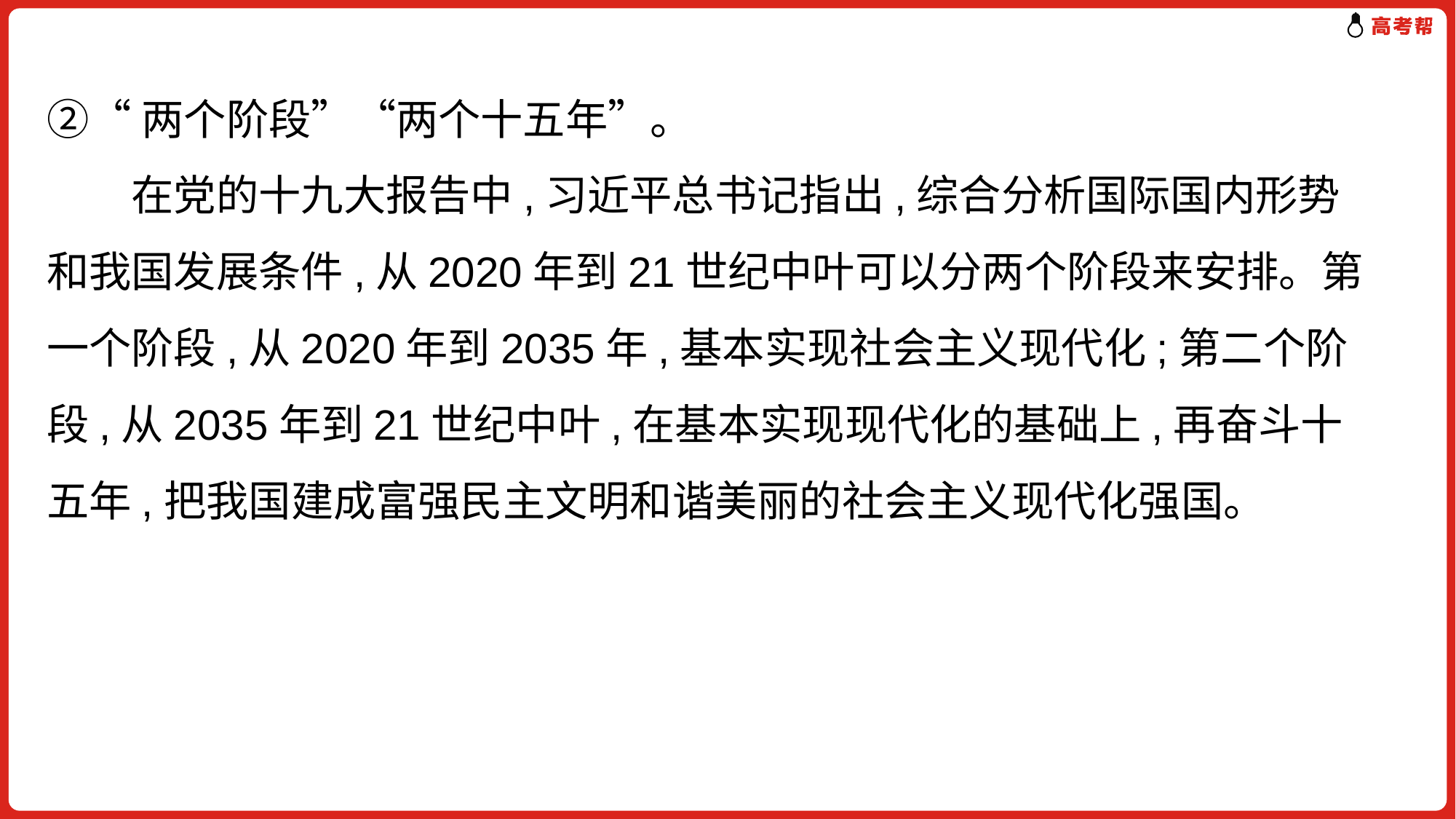

②“两个阶段”“两个十五年”。
　　在党的十九大报告中,习近平总书记指出,综合分析国际国内形势和我国发展条件,从2020年到21世纪中叶可以分两个阶段来安排。第一个阶段,从2020年到2035年,基本实现社会主义现代化;第二个阶段,从2035年到21世纪中叶,在基本实现现代化的基础上,再奋斗十五年,把我国建成富强民主文明和谐美丽的社会主义现代化强国。